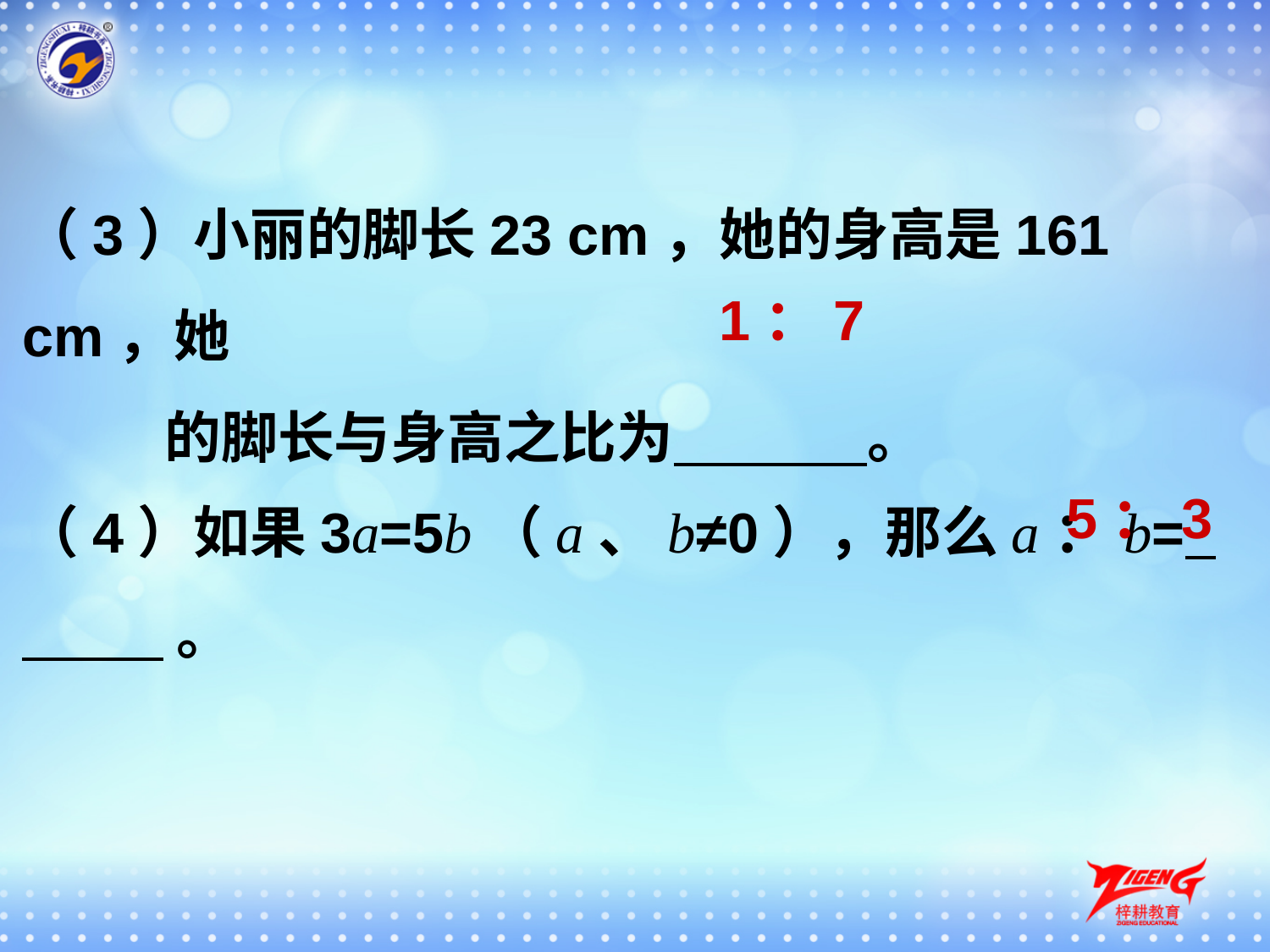

（3）小丽的脚长23 cm，她的身高是161 cm，她
          的脚长与身高之比为               。
1：7
（4）如果3a=5b（a、b≠0），那么a：b=            。
5：3